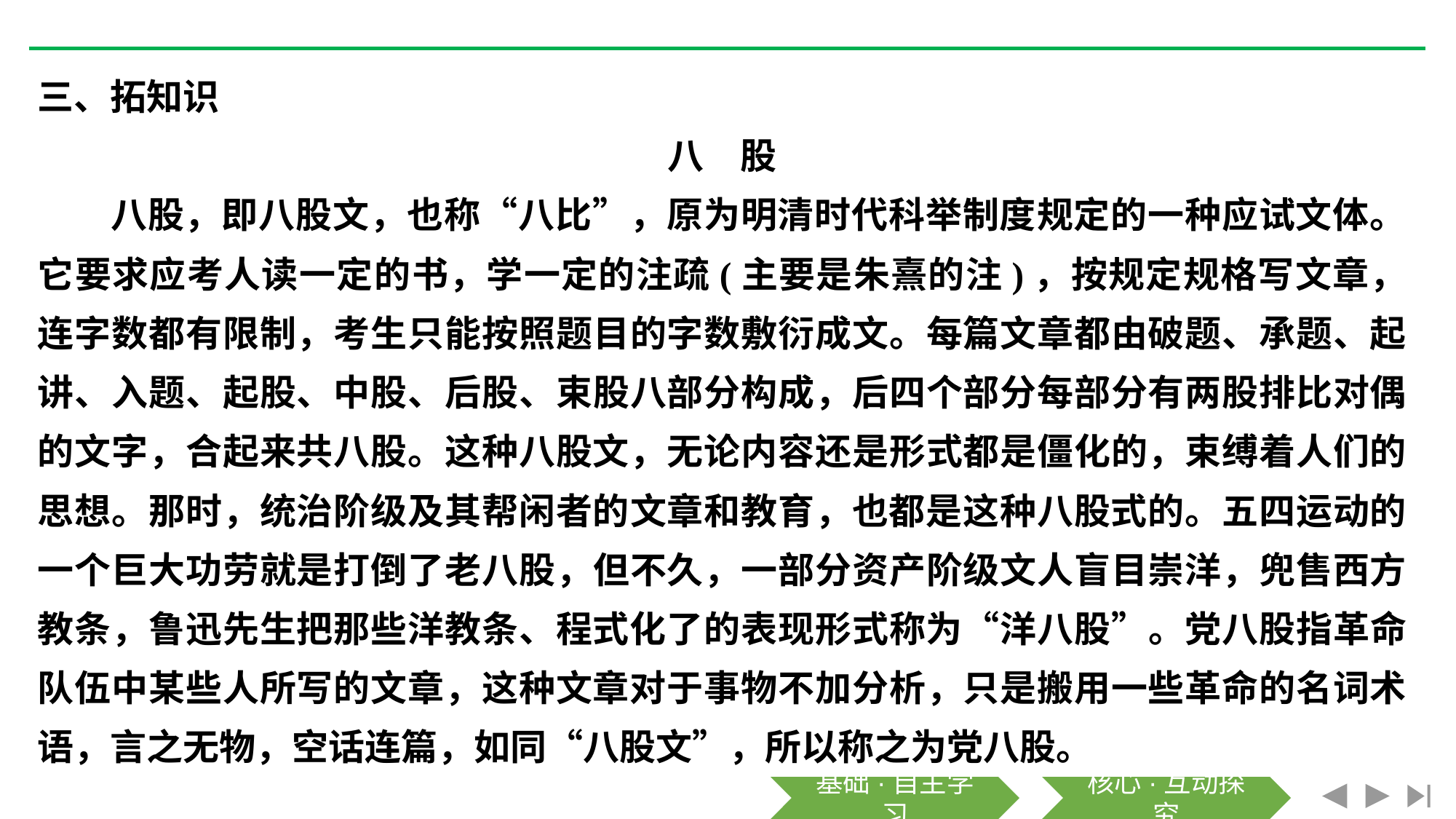

三、拓知识
八　股
八股，即八股文，也称“八比”，原为明清时代科举制度规定的一种应试文体。它要求应考人读一定的书，学一定的注疏(主要是朱熹的注)，按规定规格写文章，连字数都有限制，考生只能按照题目的字数敷衍成文。每篇文章都由破题、承题、起讲、入题、起股、中股、后股、束股八部分构成，后四个部分每部分有两股排比对偶的文字，合起来共八股。这种八股文，无论内容还是形式都是僵化的，束缚着人们的思想。那时，统治阶级及其帮闲者的文章和教育，也都是这种八股式的。五四运动的一个巨大功劳就是打倒了老八股，但不久，一部分资产阶级文人盲目崇洋，兜售西方教条，鲁迅先生把那些洋教条、程式化了的表现形式称为“洋八股”。党八股指革命队伍中某些人所写的文章，这种文章对于事物不加分析，只是搬用一些革命的名词术语，言之无物，空话连篇，如同“八股文”，所以称之为党八股。